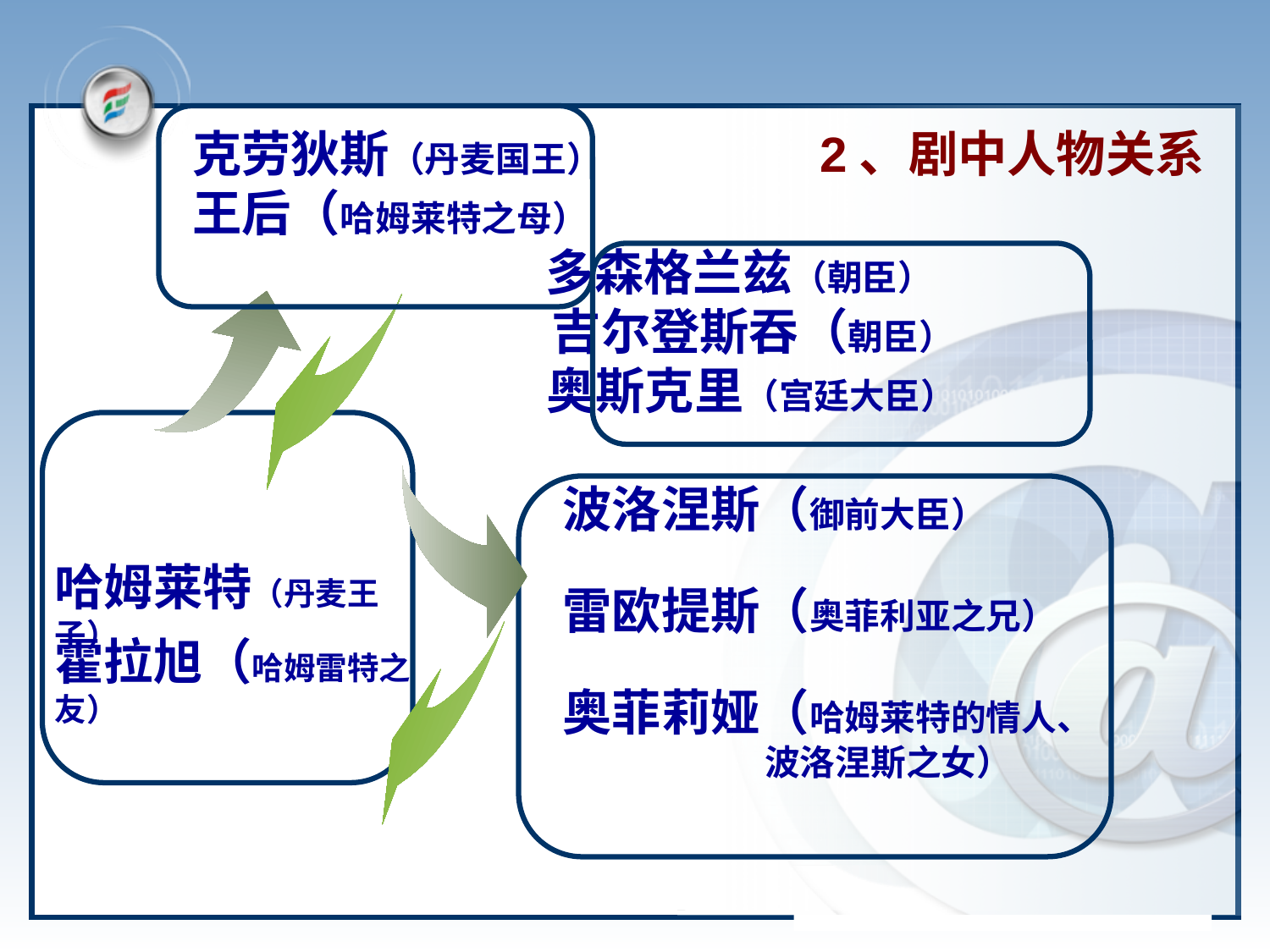

克劳狄斯（丹麦国王）
王后（哈姆莱特之母）
                                                多森格兰兹（朝臣）
                               吉尔登斯吞（朝臣）
                                               奥斯克里（宫廷大臣）

2、剧中人物关系

波洛涅斯（御前大臣）

雷欧提斯（奥菲利亚之兄）

奥菲莉娅（哈姆莱特的情人、
                           波洛涅斯之女）

哈姆莱特（丹麦王子）

霍拉旭（哈姆雷特之友）